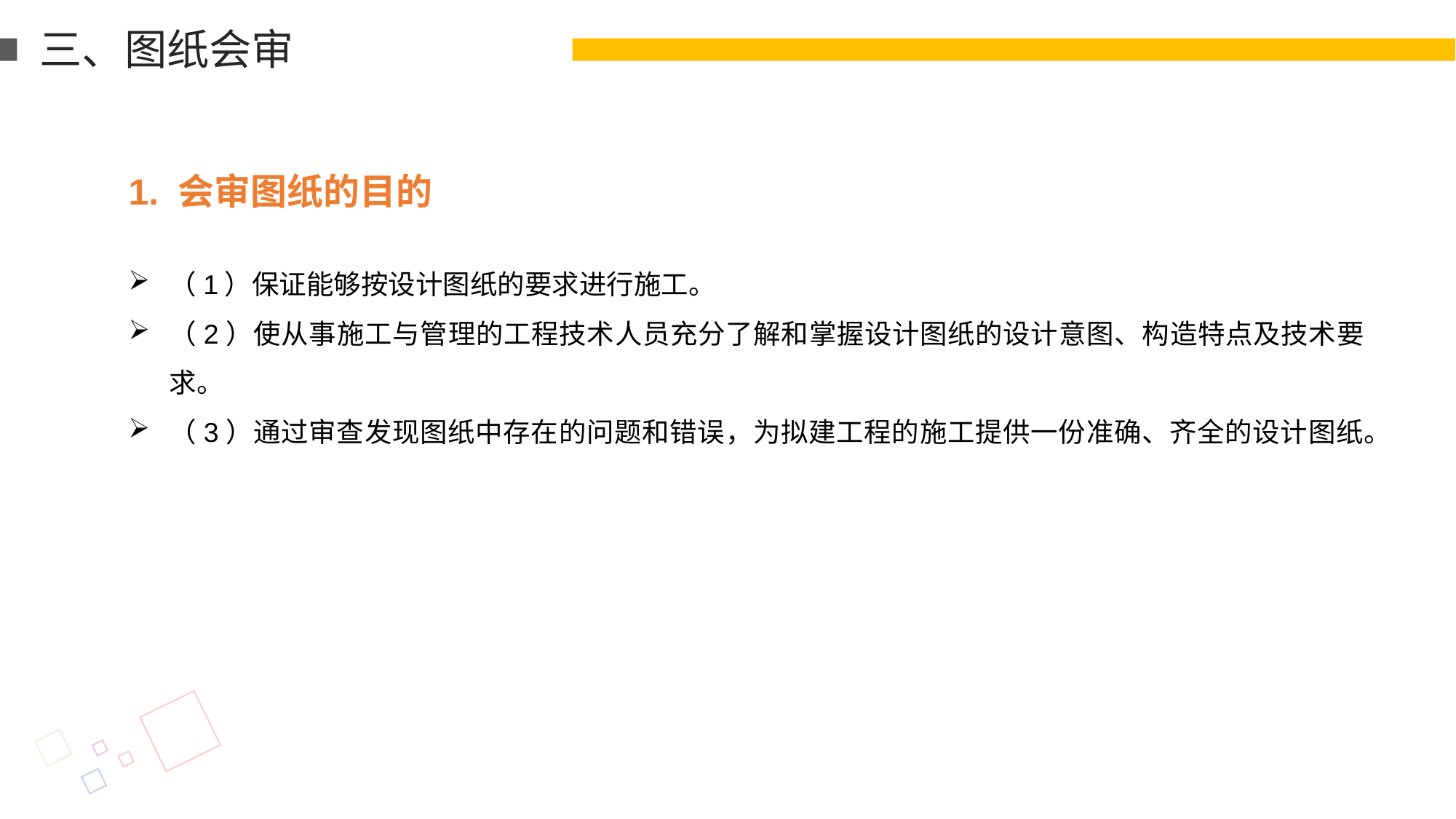

三、图纸会审
1. 会审图纸的目的
（1）保证能够按设计图纸的要求进行施工。
（2）使从事施工与管理的工程技术人员充分了解和掌握设计图纸的设计意图、构造特点及技术要求。
（3）通过审查发现图纸中存在的问题和错误，为拟建工程的施工提供一份准确、齐全的设计图纸。